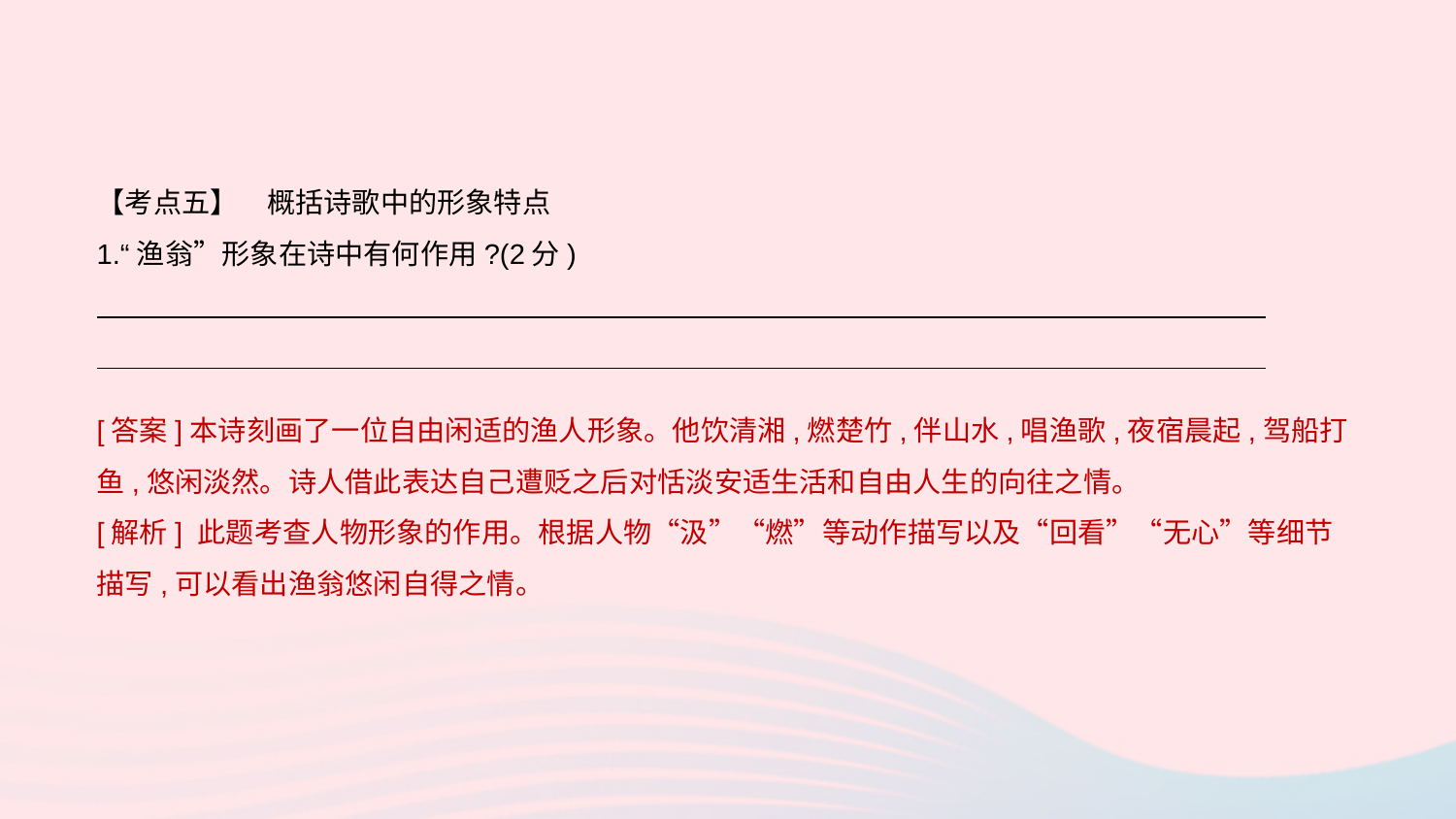

【考点五】　概括诗歌中的形象特点
1.“渔翁”形象在诗中有何作用?(2分)

[答案]本诗刻画了一位自由闲适的渔人形象。他饮清湘,燃楚竹,伴山水,唱渔歌,夜宿晨起,驾船打鱼,悠闲淡然。诗人借此表达自己遭贬之后对恬淡安适生活和自由人生的向往之情。
[解析] 此题考查人物形象的作用。根据人物“汲”“燃”等动作描写以及“回看”“无心”等细节描写,可以看出渔翁悠闲自得之情。